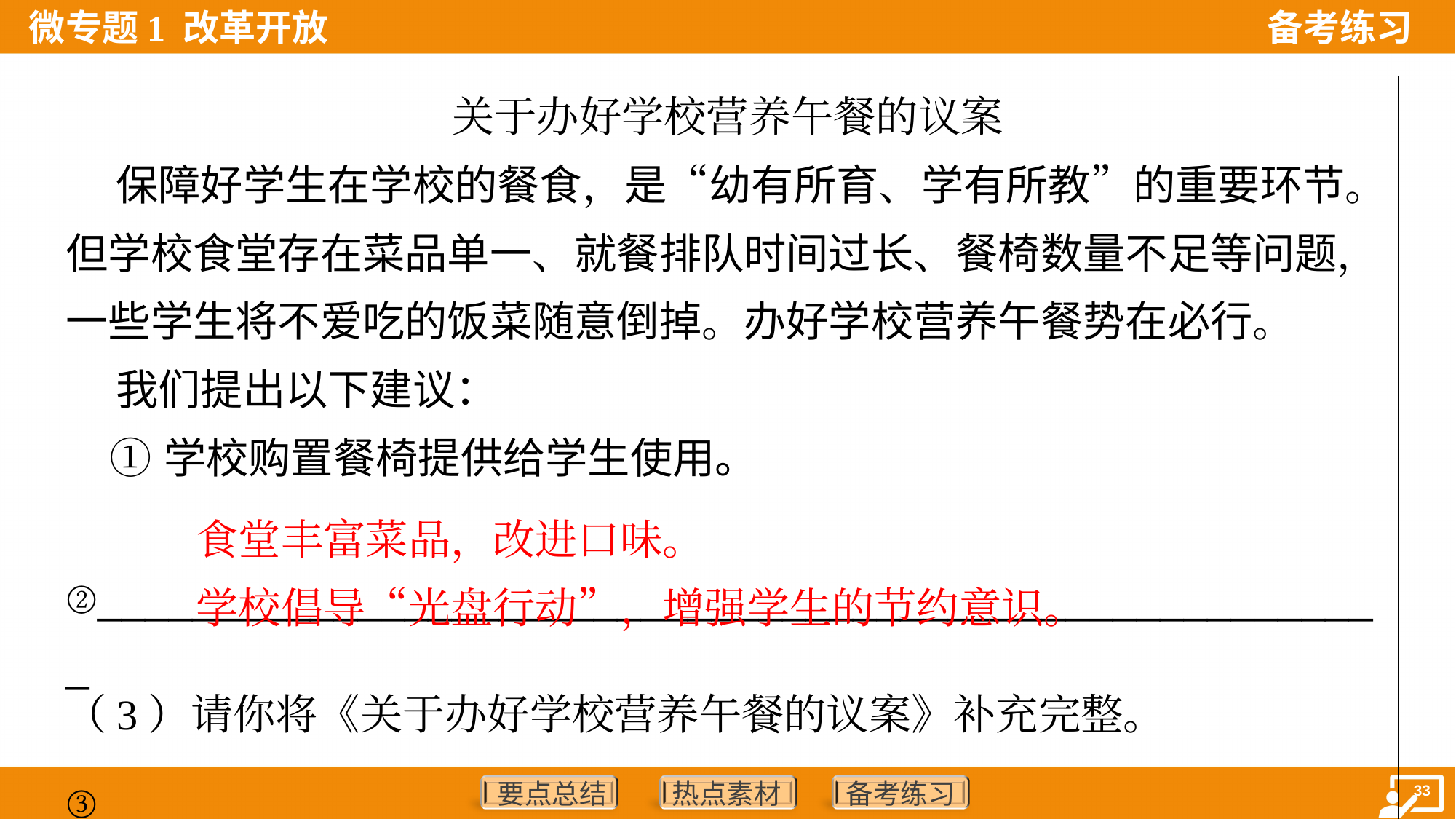

| 关于办好学校营养午餐的议案 保障好学生在学校的餐食，是“幼有所育、学有所教”的重要环节。但学校食堂存在菜品单一、就餐排队时间过长、餐椅数量不足等问题，一些学生将不爱吃的饭菜随意倒掉。办好学校营养午餐势在必行。 我们提出以下建议： ①学校购置餐椅提供给学生使用。 ②\_\_\_\_\_\_\_\_\_\_\_\_\_\_\_\_\_\_\_\_\_\_\_\_\_\_\_\_\_\_\_\_\_\_\_\_\_\_\_\_\_\_\_\_\_\_\_\_\_\_\_\_\_\_\_ ③\_\_\_\_\_\_\_\_\_\_\_\_\_\_\_\_\_\_\_\_\_\_\_\_\_\_\_\_\_\_\_\_\_\_\_\_\_\_\_\_\_\_\_\_\_\_\_\_\_\_\_\_\_\_\_ |
| --- |
食堂丰富菜品，改进口味。
学校倡导“光盘行动”，增强学生的节约意识。
（3）请你将《关于办好学校营养午餐的议案》补充完整。